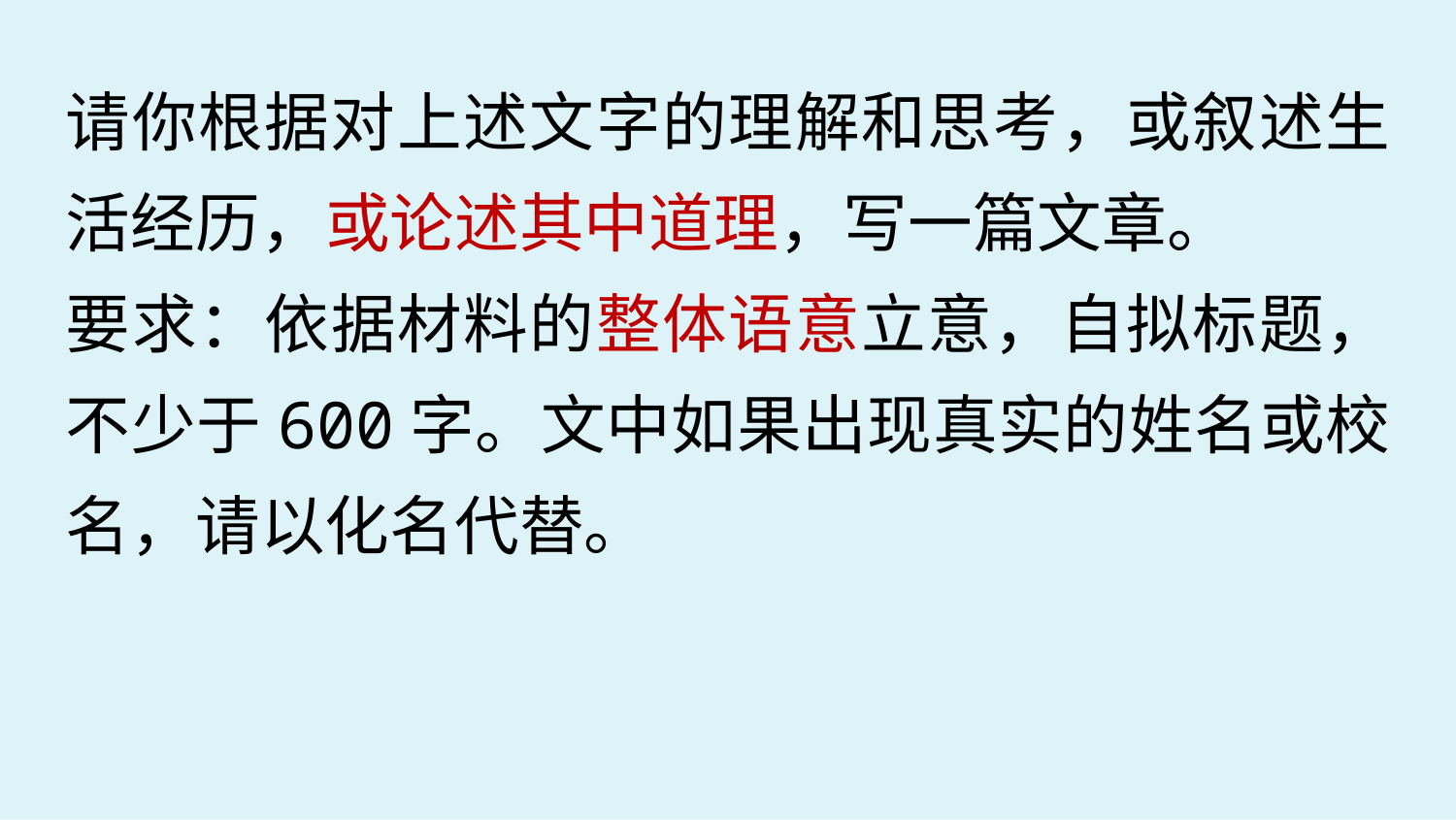

请你根据对上述文字的理解和思考，或叙述生活经历，或论述其中道理，写一篇文章。
要求：依据材料的整体语意立意，自拟标题，不少于600字。文中如果出现真实的姓名或校名，请以化名代替。